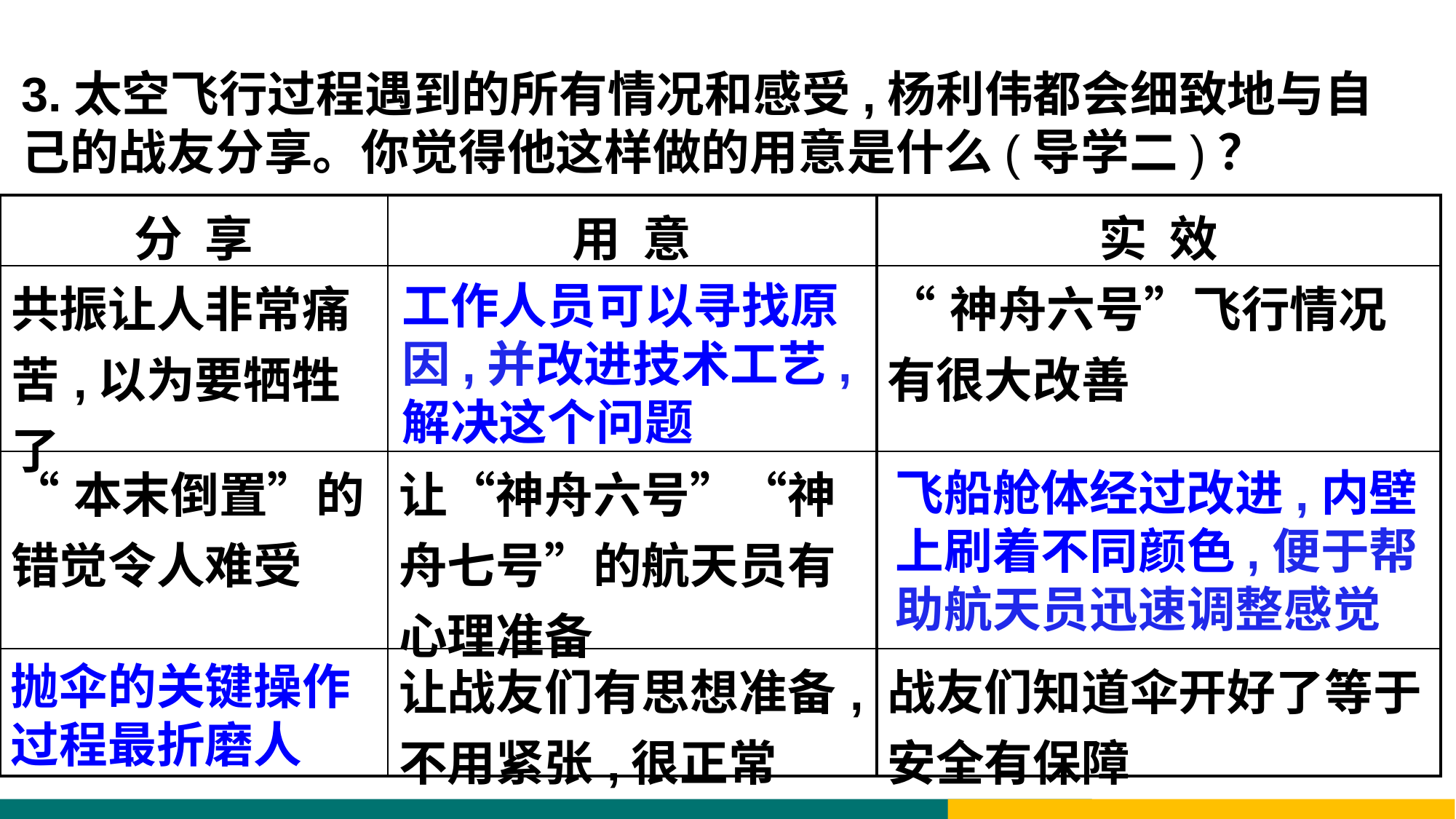

3.太空飞行过程遇到的所有情况和感受,杨利伟都会细致地与自己的战友分享。你觉得他这样做的用意是什么(导学二)？
| 分 享 | 用 意 | 实 效 |
| --- | --- | --- |
| 共振让人非常痛苦,以为要牺牲了 |  | “神舟六号”飞行情况有很大改善 |
| “本末倒置”的错觉令人难受 | 让“神舟六号”“神舟七号”的航天员有心理准备 |  |
|  | 让战友们有思想准备,不用紧张,很正常 | 战友们知道伞开好了等于安全有保障 |
工作人员可以寻找原因,并改进技术工艺,解决这个问题
飞船舱体经过改进,内壁上刷着不同颜色,便于帮助航天员迅速调整感觉
抛伞的关键操作过程最折磨人